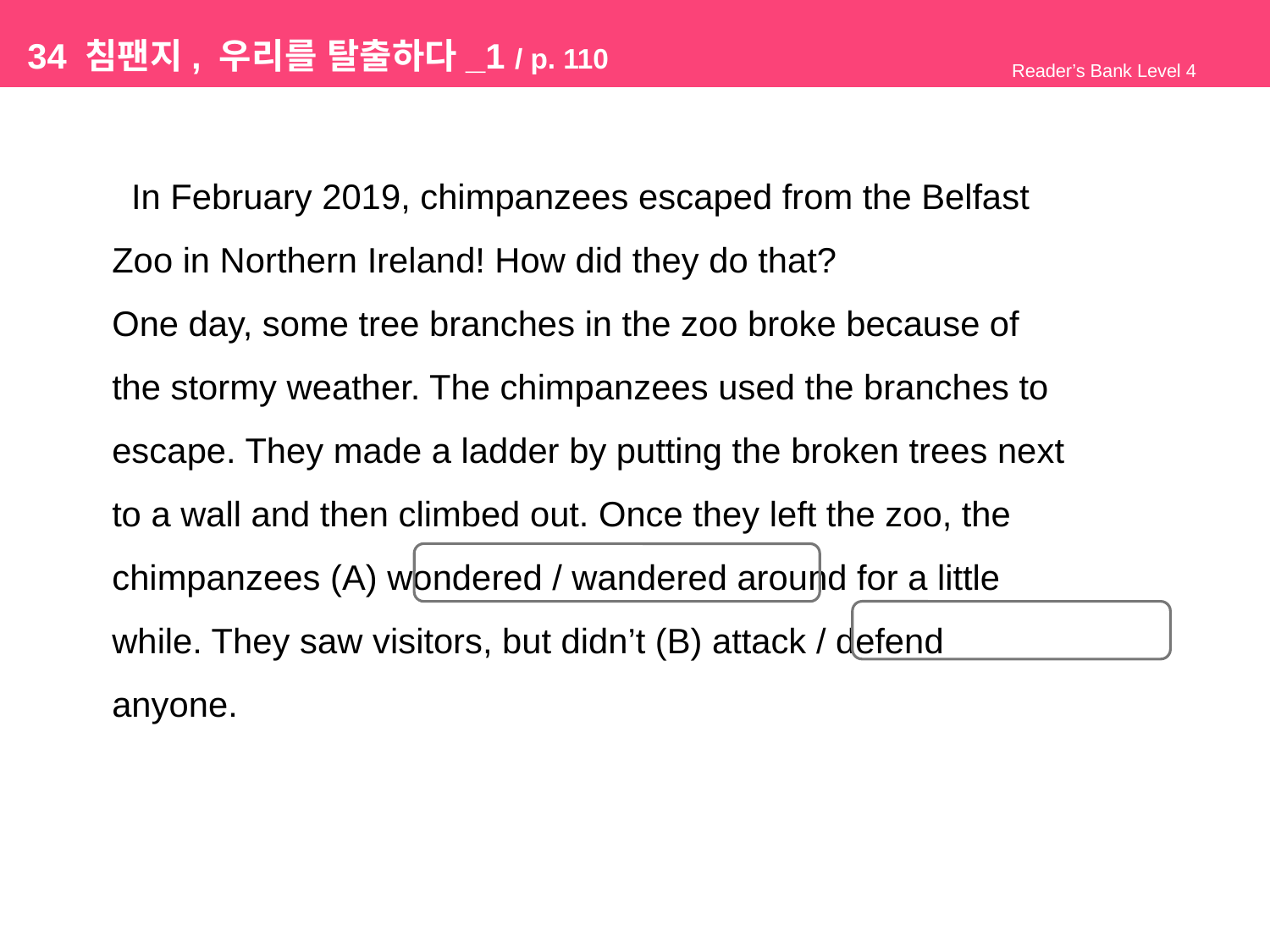

# 34 침팬지, 우리를 탈출하다_1 / p. 110
Reader’s Bank Level 4

  In February 2019, chimpanzees escaped from the Belfast
Zoo in Northern Ireland! How did they do that?
One day, some tree branches in the zoo broke because of
the stormy weather. The chimpanzees used the branches to
escape. They made a ladder by putting the broken trees next
to a wall and then climbed out. Once they left the zoo, the
chimpanzees (A) wondered / wandered around for a little
while. They saw visitors, but didn’t (B) attack / defend
anyone.